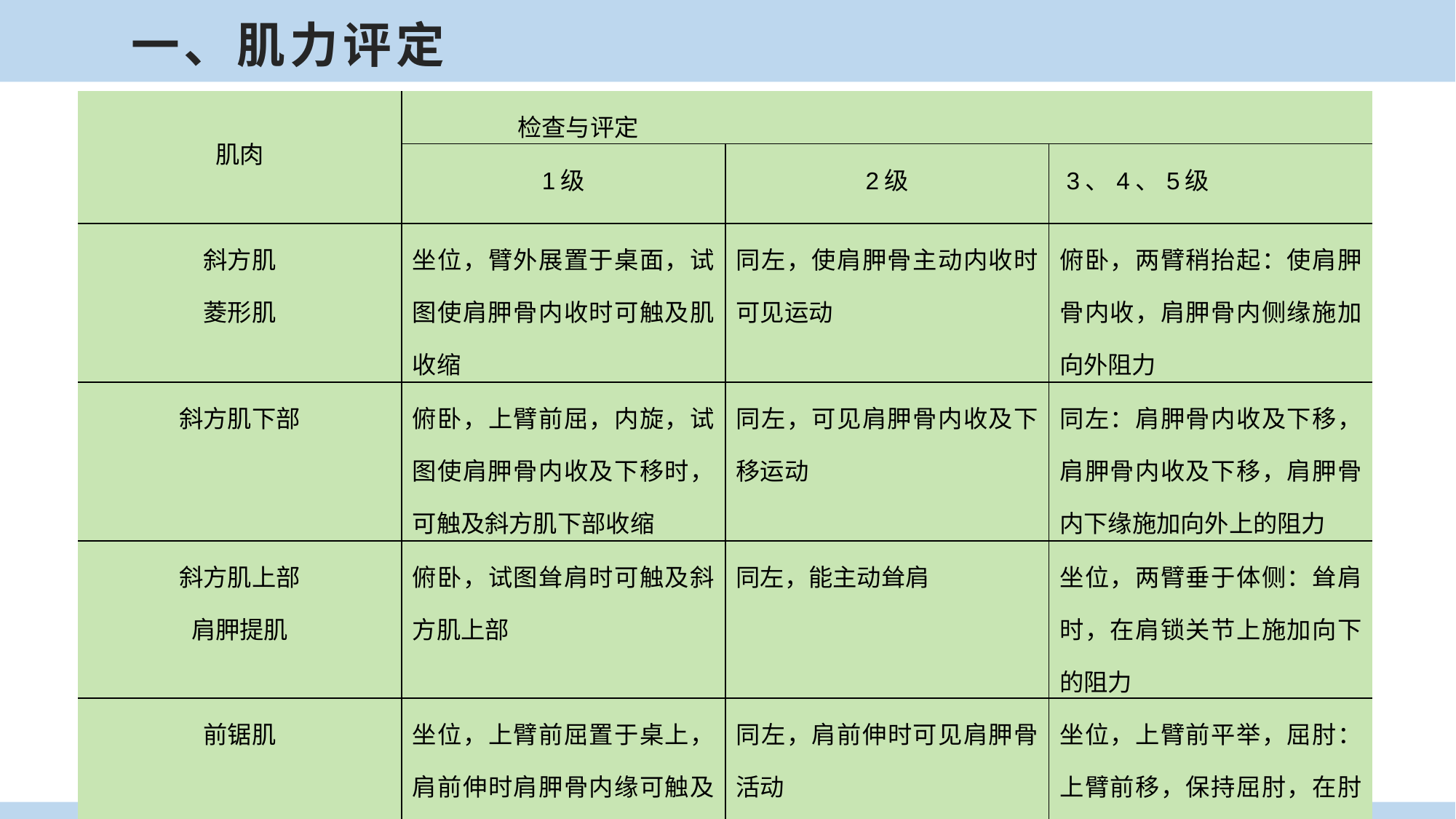

躯干肌MMT测定方法
一、肌力评定
| 肌肉 | 检查与评定 |  |  |
| --- | --- | --- | --- |
|  | 1级 | 2级 | 3、4、5级 |
| 斜方肌 菱形肌 | 坐位，臂外展置于桌面，试图使肩胛骨内收时可触及肌收缩 | 同左，使肩胛骨主动内收时可见运动 | 俯卧，两臂稍抬起：使肩胛骨内收，肩胛骨内侧缘施加向外阻力 |
| 斜方肌下部 | 俯卧，上臂前屈，内旋，试图使肩胛骨内收及下移时，可触及斜方肌下部收缩 | 同左，可见肩胛骨内收及下移运动 | 同左：肩胛骨内收及下移，肩胛骨内收及下移，肩胛骨内下缘施加向外上的阻力 |
| 斜方肌上部 肩胛提肌 | 俯卧，试图耸肩时可触及斜方肌上部 | 同左，能主动耸肩 | 坐位，两臂垂于体侧：耸肩时，在肩锁关节上施加向下的阻力 |
| 前锯肌 | 坐位，上臂前屈置于桌上，肩前伸时肩胛骨内缘可触及肌收缩 | 同左，肩前伸时可见肩胛骨活动 | 坐位，上臂前平举，屈肘：上臂前移，保持屈肘，在肘部施加向后的阻力 |